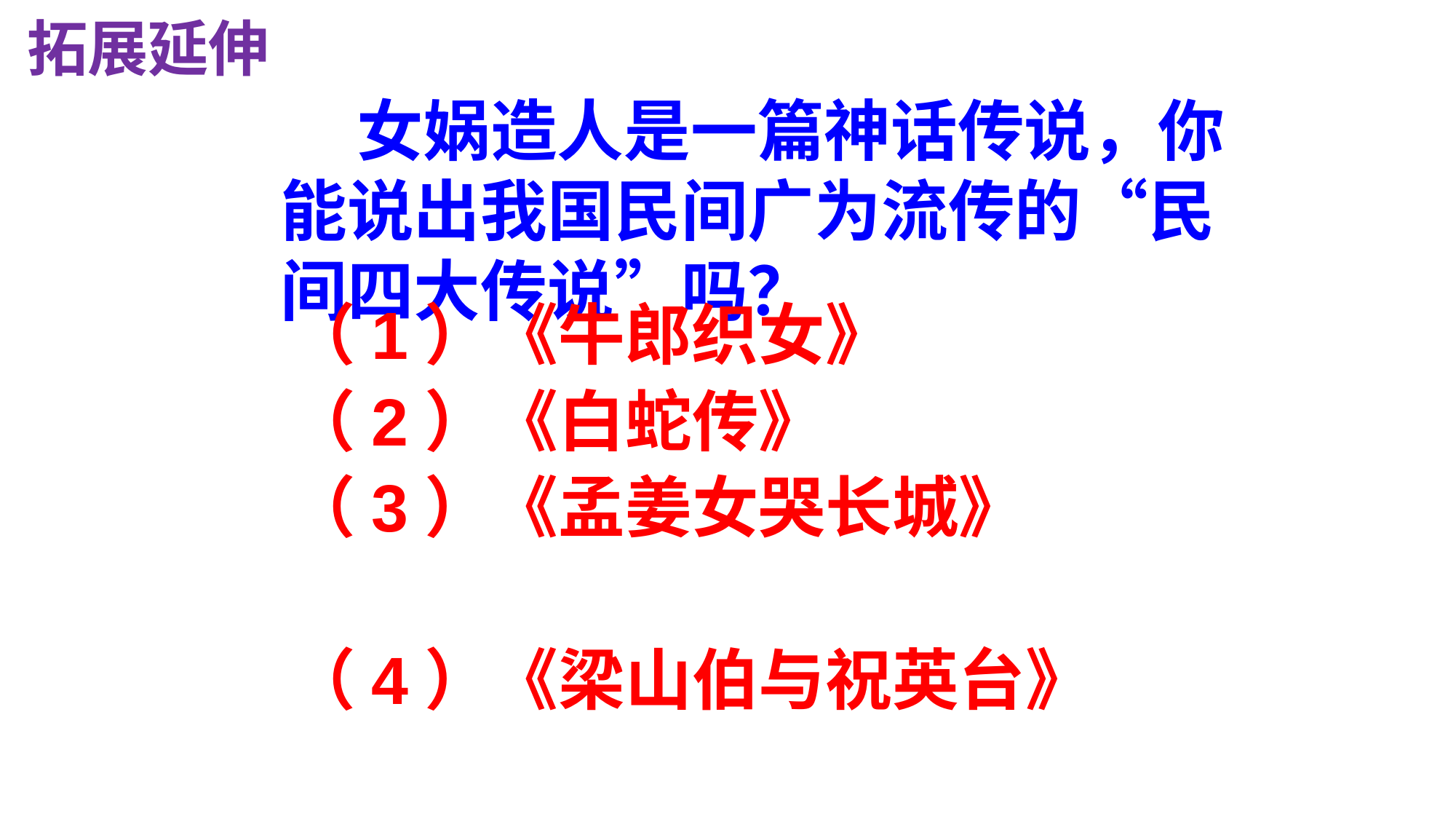

拓展延伸
    女娲造人是一篇神话传说，你能说出我国民间广为流传的“民间四大传说”吗？
（1）《牛郎织女》
（2）《白蛇传》
（3）《孟姜女哭长城》
（4）《梁山伯与祝英台》